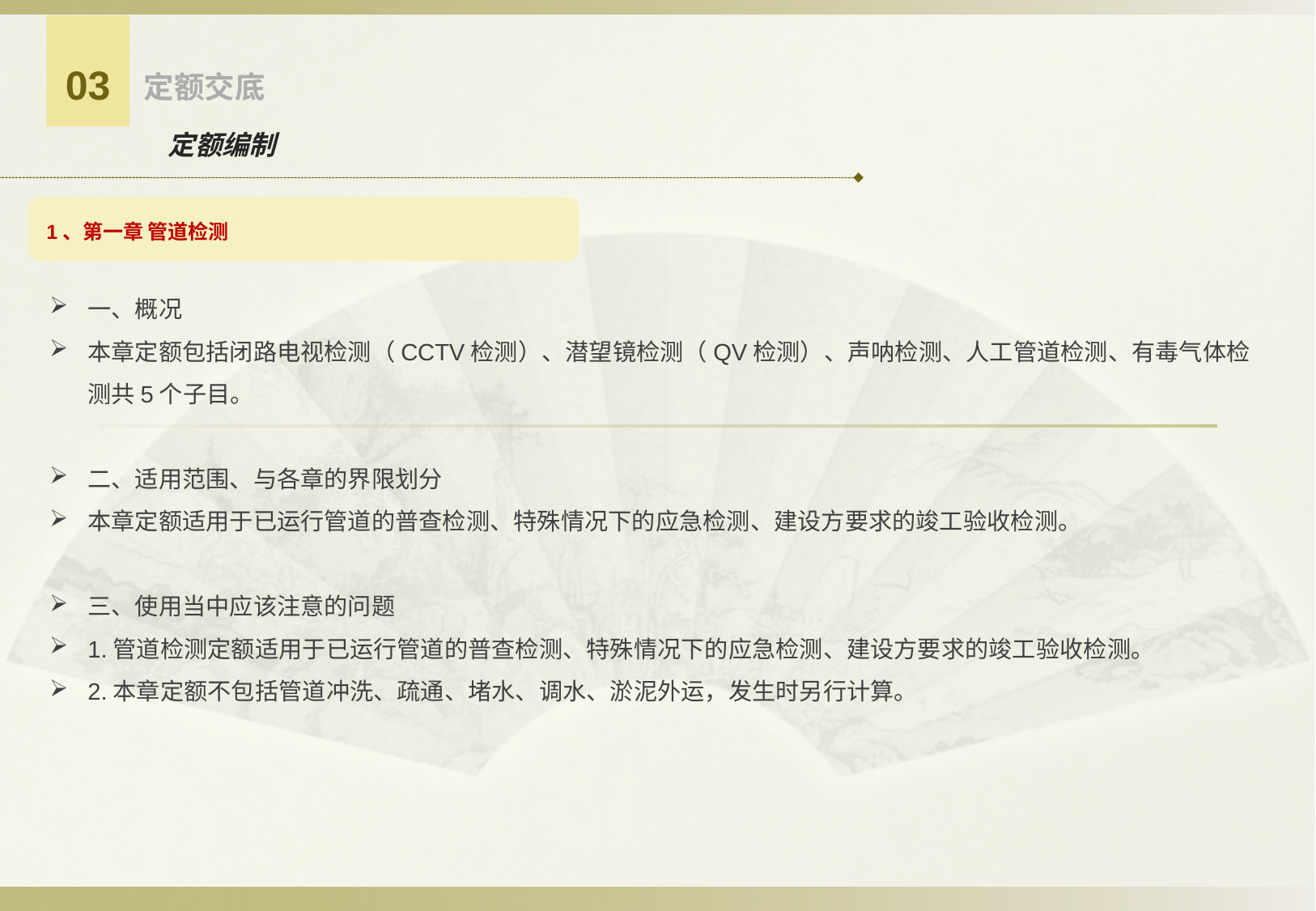

03
定额交底
定额编制

1、第一章 管道检测
一、概况
本章定额包括闭路电视检测（CCTV检测）、潜望镜检测（QV检测）、声呐检测、人工管道检测、有毒气体检测共5个子目。

二、适用范围、与各章的界限划分
本章定额适用于已运行管道的普查检测、特殊情况下的应急检测、建设方要求的竣工验收检测。

三、使用当中应该注意的问题
1.管道检测定额适用于已运行管道的普查检测、特殊情况下的应急检测、建设方要求的竣工验收检测。
2.本章定额不包括管道冲洗、疏通、堵水、调水、淤泥外运，发生时另行计算。